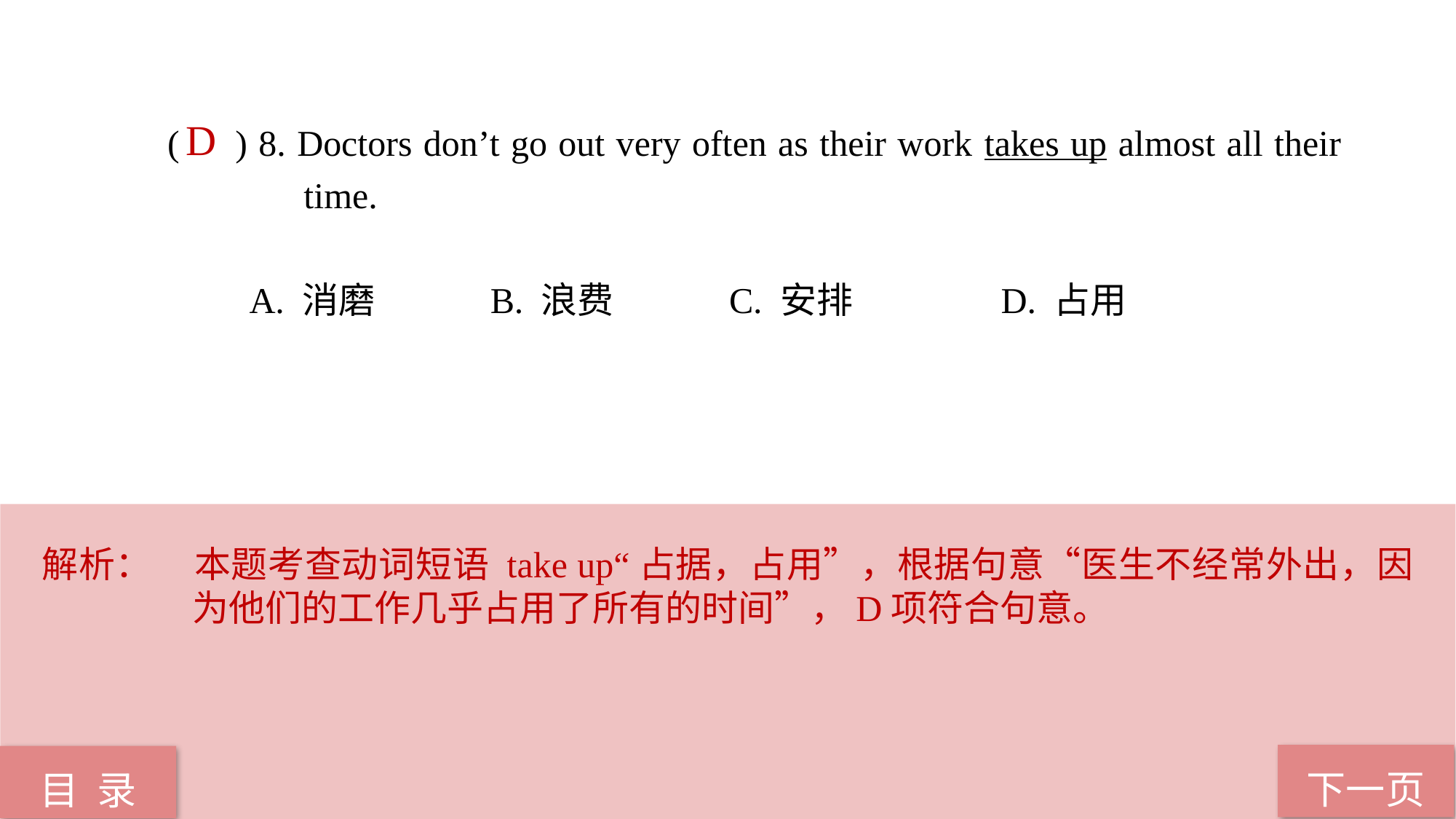

(     ) 8. Doctors don’t go out very often as their work takes up almost all their 	   time.

         A. 消磨             B. 浪费             C. 安排                 D. 占用
D
解析：	本题考查动词短语 take up“占据，占用”，根据句意“医生不经常外出，因为他们的工作几乎占用了所有的时间”，D项符合句意。